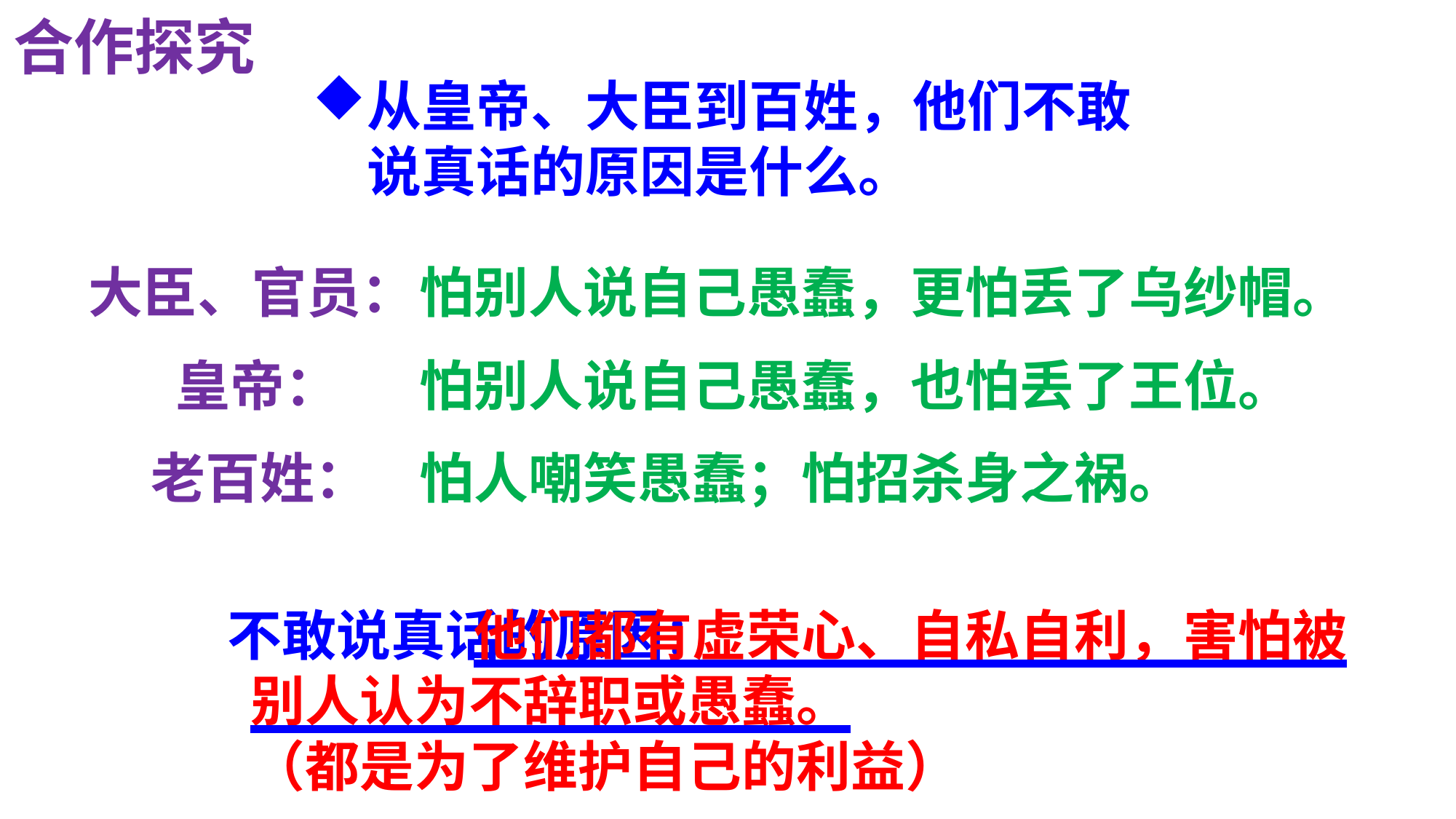

合作探究
从皇帝、大臣到百姓，他们不敢说真话的原因是什么。
大臣、官员：
      皇帝：
    老百姓：
怕别人说自己愚蠢，更怕丢了乌纱帽。
怕别人说自己愚蠢，也怕丢了王位。
怕人嘲笑愚蠢；怕招杀身之祸。
不敢说真话的原因：
                 他们都有虚荣心、自私自利，害怕被别人认为不辞职或愚蠢。
（都是为了维护自己的利益）